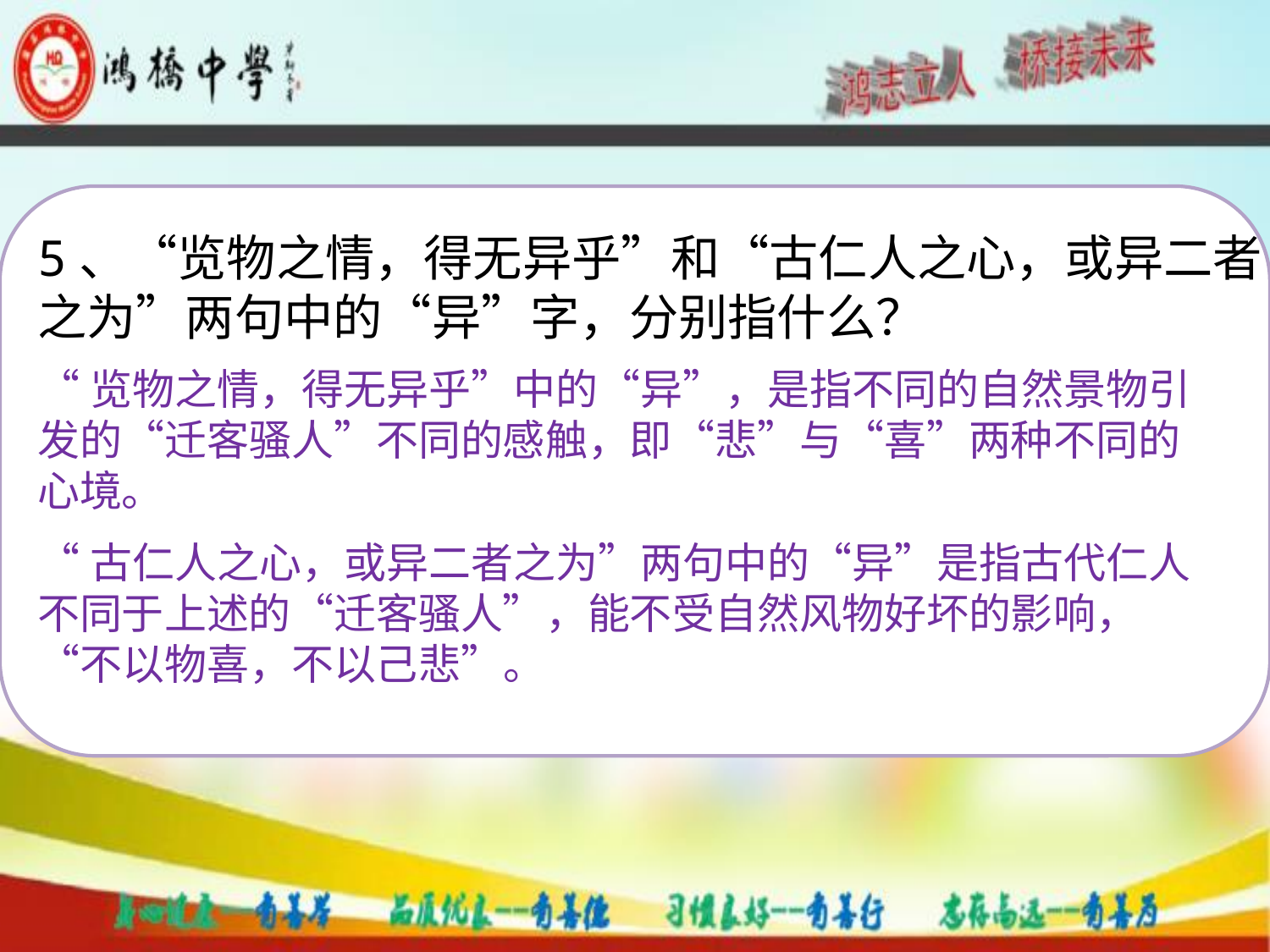

5、“览物之情，得无异乎”和“古仁人之心，或异二者之为”两句中的“异”字，分别指什么？
“览物之情，得无异乎”中的“异”，是指不同的自然景物引发的“迁客骚人”不同的感触，即“悲”与“喜”两种不同的心境。
“古仁人之心，或异二者之为”两句中的“异”是指古代仁人不同于上述的“迁客骚人”，能不受自然风物好坏的影响，“不以物喜，不以己悲”。